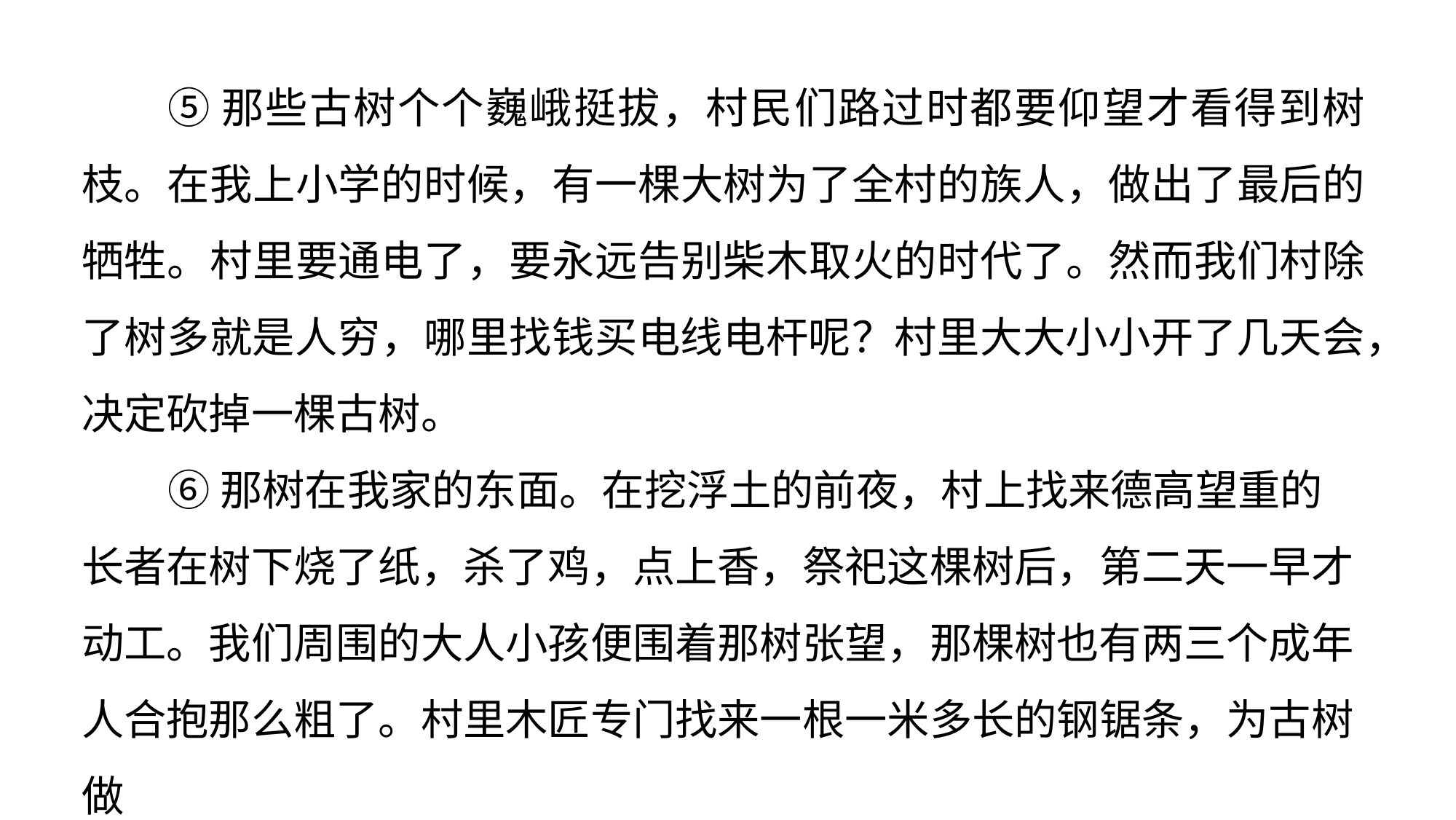

⑤那些古树个个巍峨挺拔，村民们路过时都要仰望才看得到树枝。在我上小学的时候，有一棵大树为了全村的族人，做出了最后的牺牲。村里要通电了，要永远告别柴木取火的时代了。然而我们村除了树多就是人穷，哪里找钱买电线电杆呢？村里大大小小开了几天会，决定砍掉一棵古树。
⑥那树在我家的东面。在挖浮土的前夜，村上找来德高望重的长者在树下烧了纸，杀了鸡，点上香，祭祀这棵树后，第二天一早才动工。我们周围的大人小孩便围着那树张望，那棵树也有两三个成年人合抱那么粗了。村里木匠专门找来一根一米多长的钢锯条，为古树做